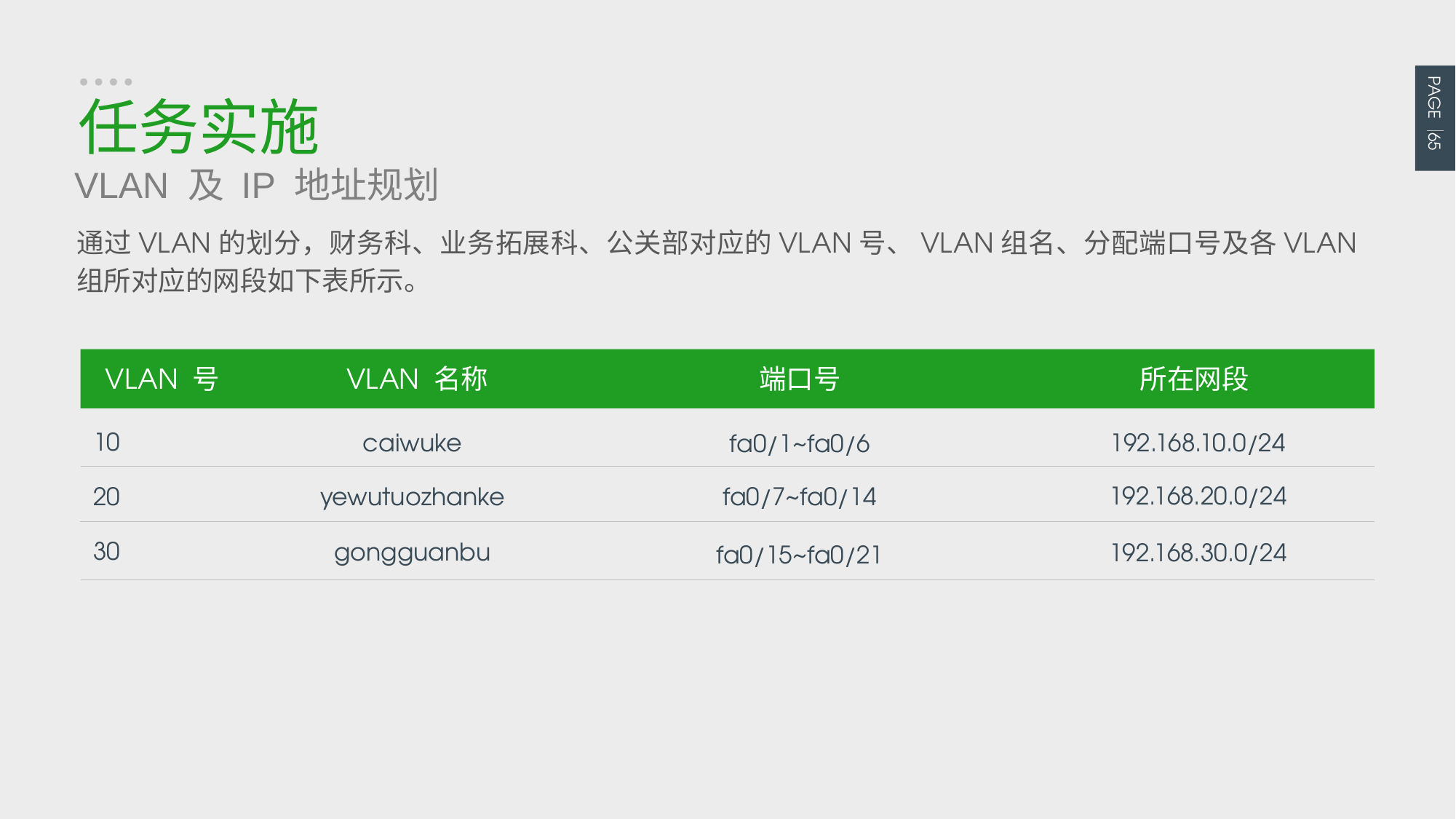

PAGE   65
任务实施
VLAN 及 IP 地址规划
通过VLAN的划分，财务科、业务拓展科、公关部对应的VLAN号、VLAN组名、分配端口号及各VLAN组所对应的网段如下表所示。

VLAN 号
VLAN 名称
端口号
所在网段
10
caiwuke
192.168.10.0/24
fa0/1~fa0/6
192.168.20.0/24
yewutuozhanke
fa0/7~fa0/14
20
30
gongguanbu
192.168.30.0/24
fa0/15~fa0/21